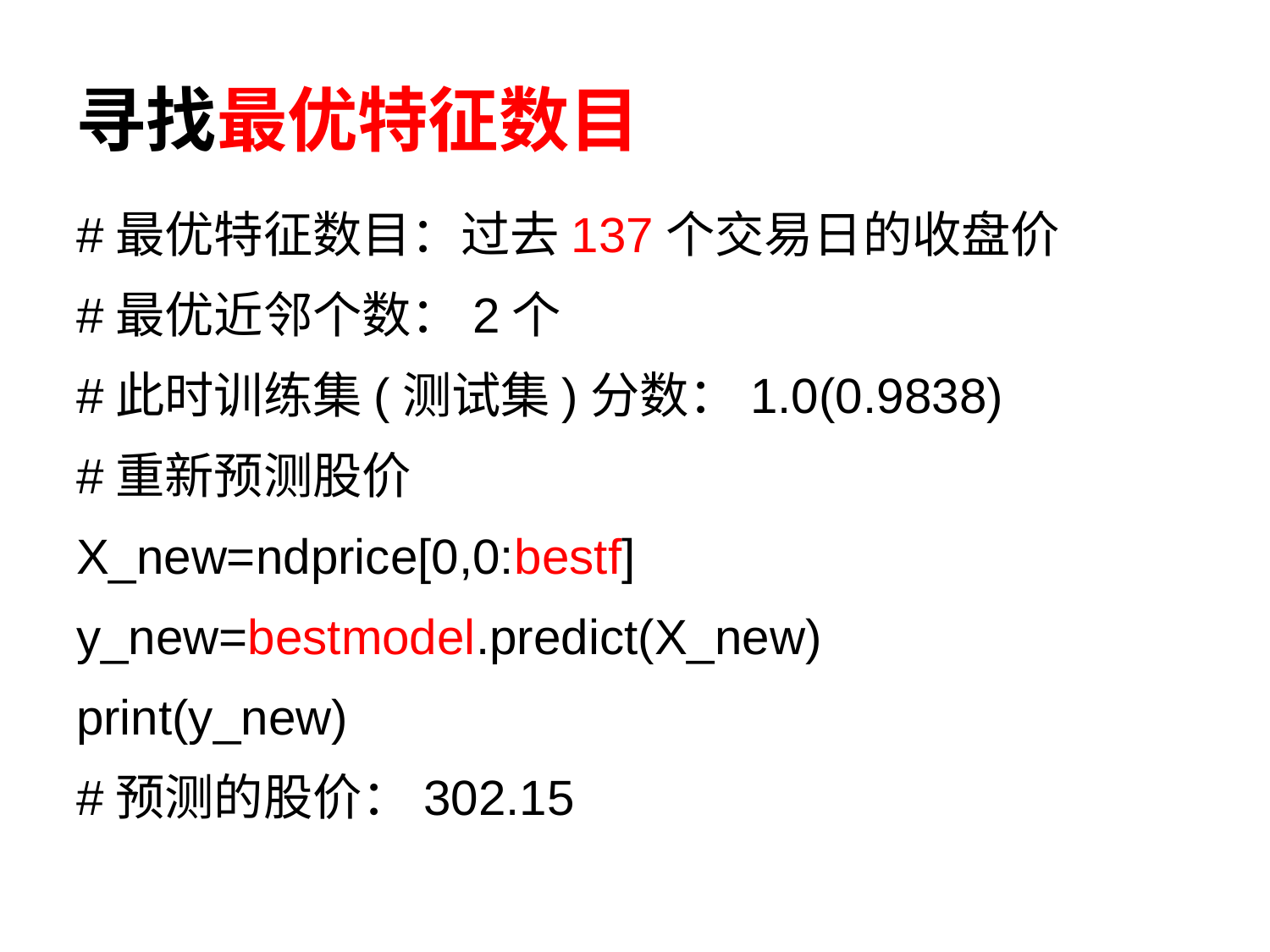

# 寻找最优特征数目
#最优特征数目：过去137个交易日的收盘价
#最优近邻个数：2个
#此时训练集(测试集)分数：1.0(0.9838)
#重新预测股价
X_new=ndprice[0,0:bestf]
y_new=bestmodel.predict(X_new)
print(y_new)
#预测的股价：302.15